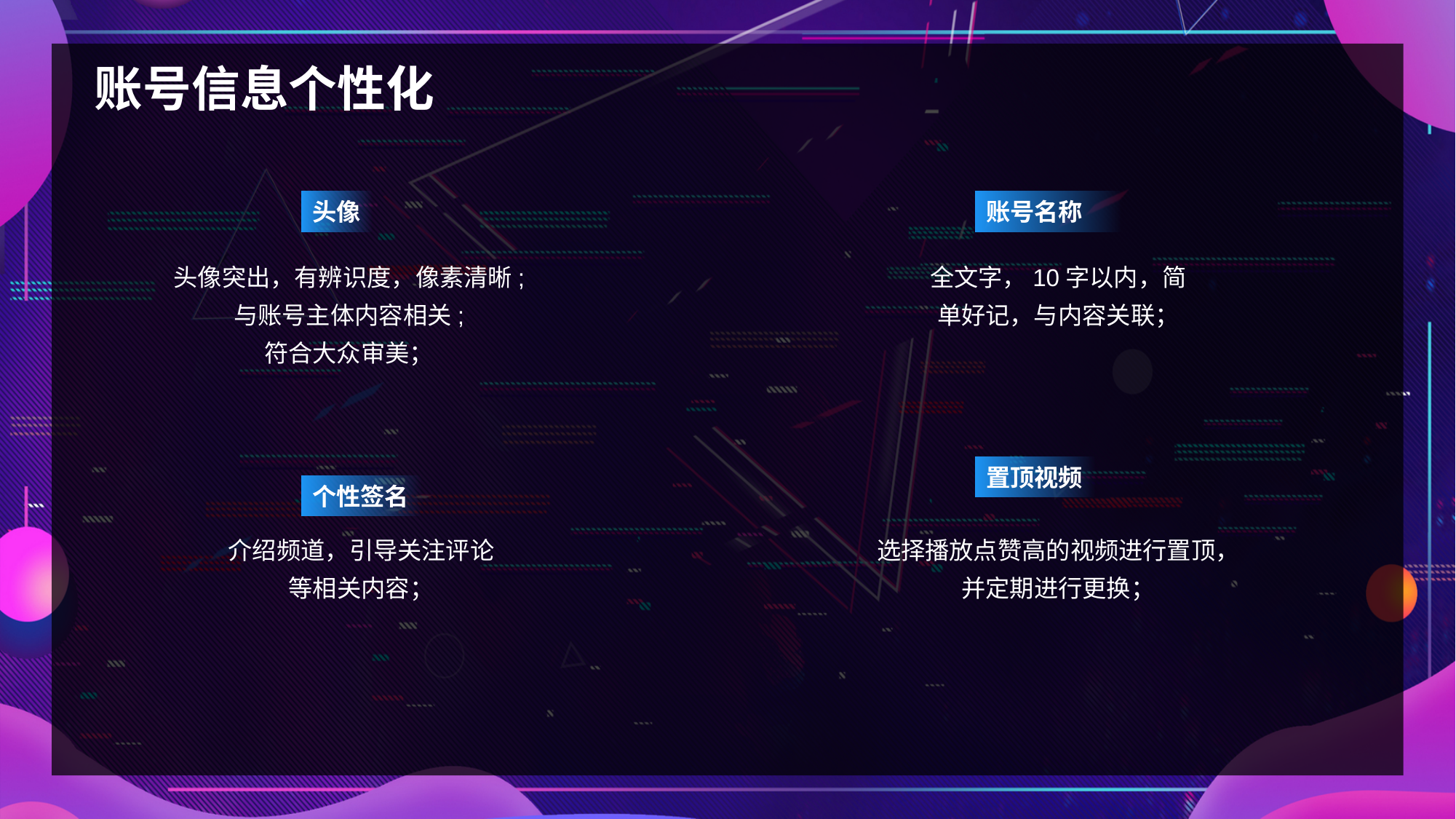

账号信息个性化
头像
账号名称
头像突出，有辨识度，像素清晰;
与账号主体内容相关;
符合大众审美；
全文字，10字以内，简单好记，与内容关联；
置顶视频
个性签名
介绍频道，引导关注评论
等相关内容；
选择播放点赞高的视频进行置顶，
并定期进行更换；